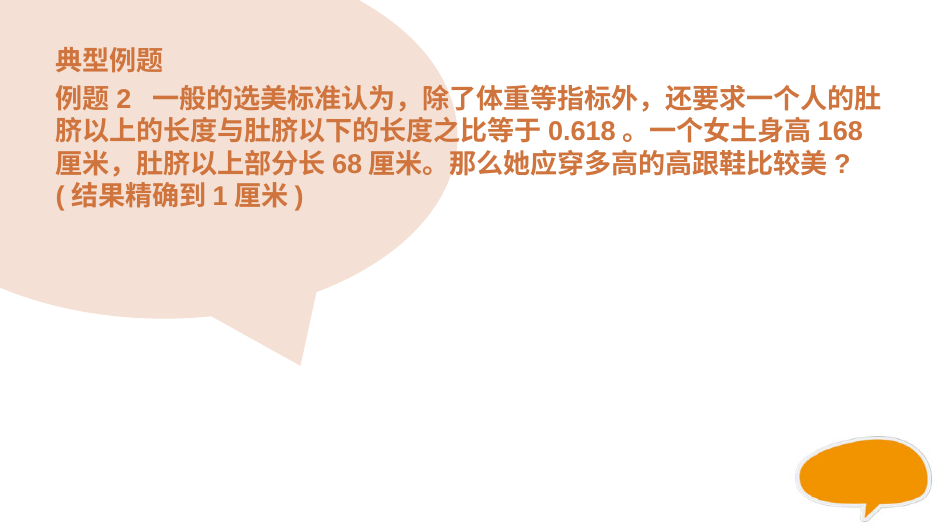

#
典型例题
例题2  一般的选美标准认为，除了体重等指标外，还要求一个人的肚脐以上的长度与肚脐以下的长度之比等于0.618。一个女土身高168厘米，肚脐以上部分长68厘米。那么她应穿多高的高跟鞋比较美?(结果精确到1厘米)